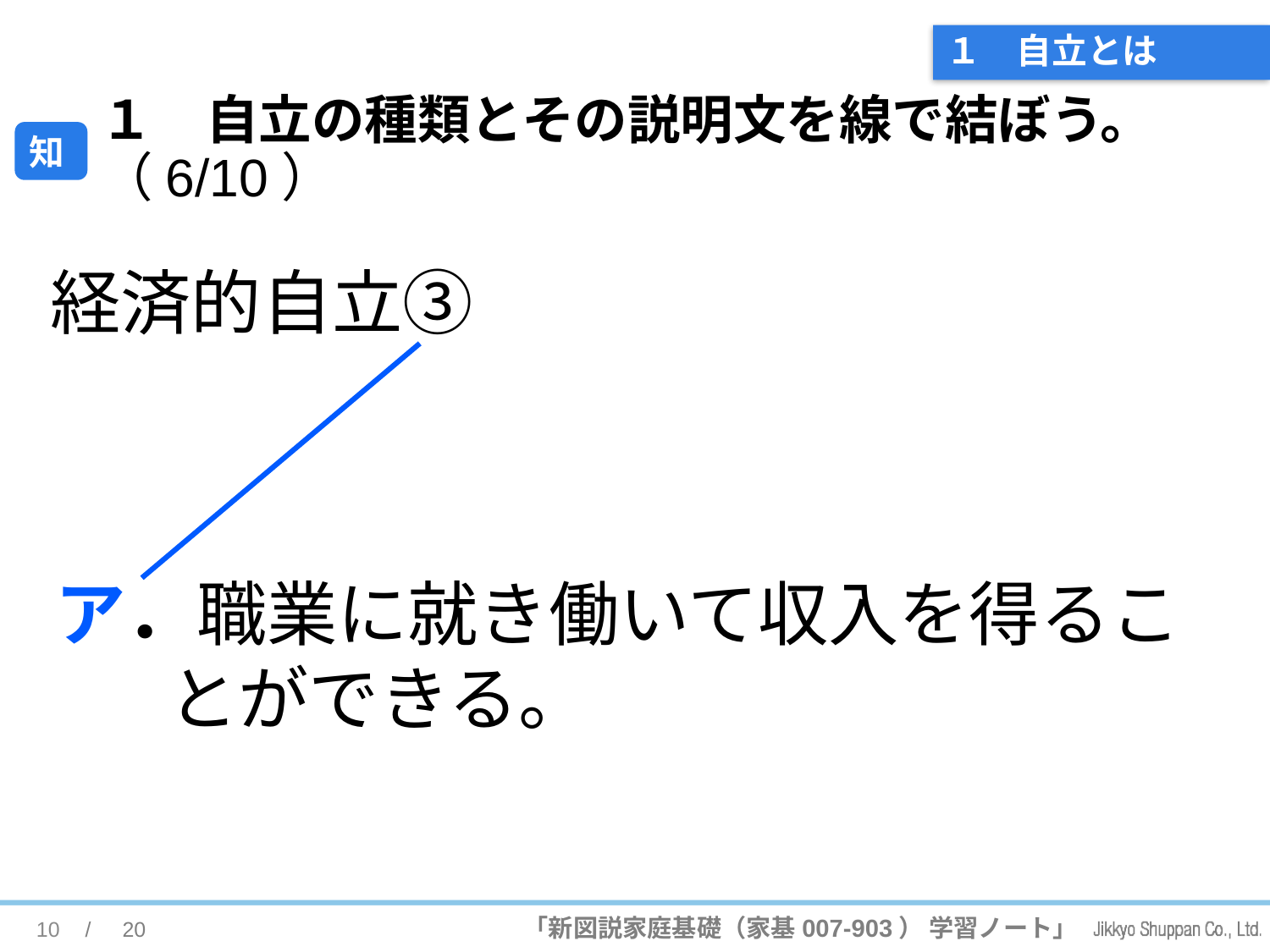

# １　自立とは
１　自立の種類とその説明文を線で結ぼう。（6/10）
知
経済的自立③
ア．職業に就き働いて収入を得ることができる。
10